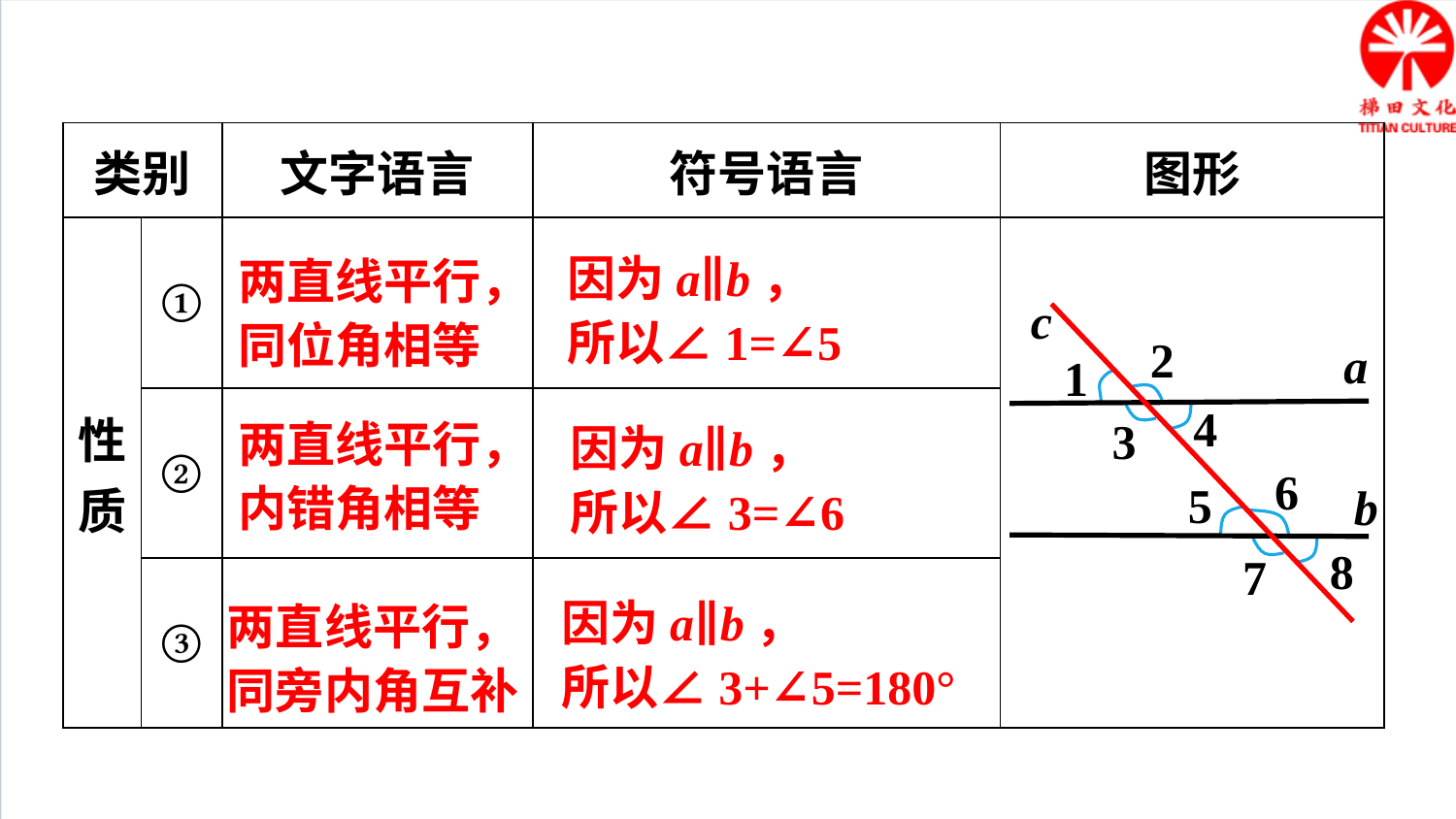

| 类别 |  | 文字语言 | 符号语言 | 图形 |
| --- | --- | --- | --- | --- |
| 性质 | ① |  |  |  |
|  | ② |  |  |  |
|  | ③ |  |  |  |
因为a∥b，
所以∠1=∠5
两直线平行，同位角相等
c
2

1

4

3
a
6

5

7
8

b
两直线平行，内错角相等
因为a∥b，
所以∠3=∠6
因为a∥b，
所以∠3+∠5=180°
两直线平行，同旁内角互补